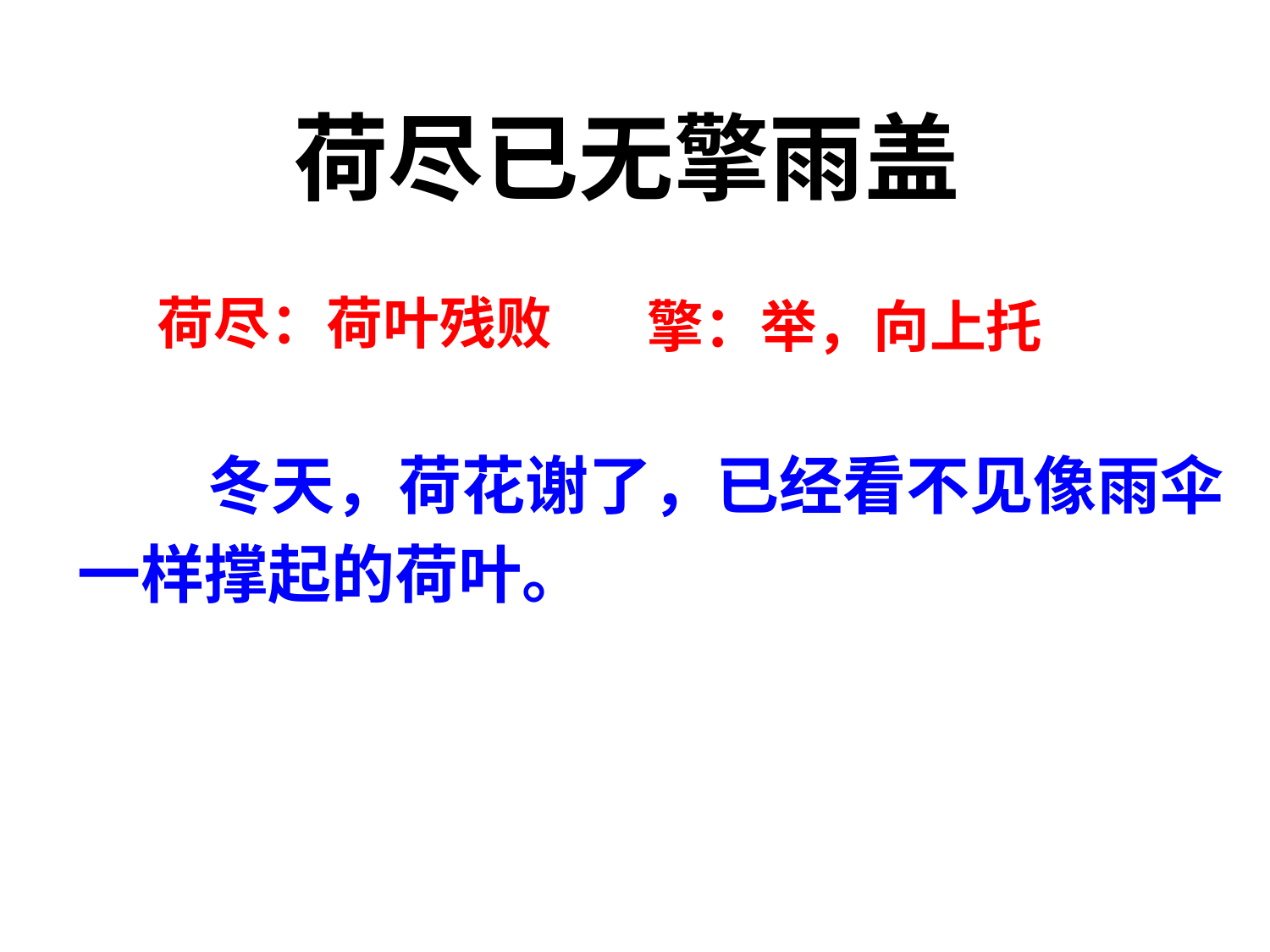

# 荷尽已无擎雨盖
荷尽：荷叶残败
擎：举，向上托
        冬天，荷花谢了，已经看不见像雨伞
一样撑起的荷叶。